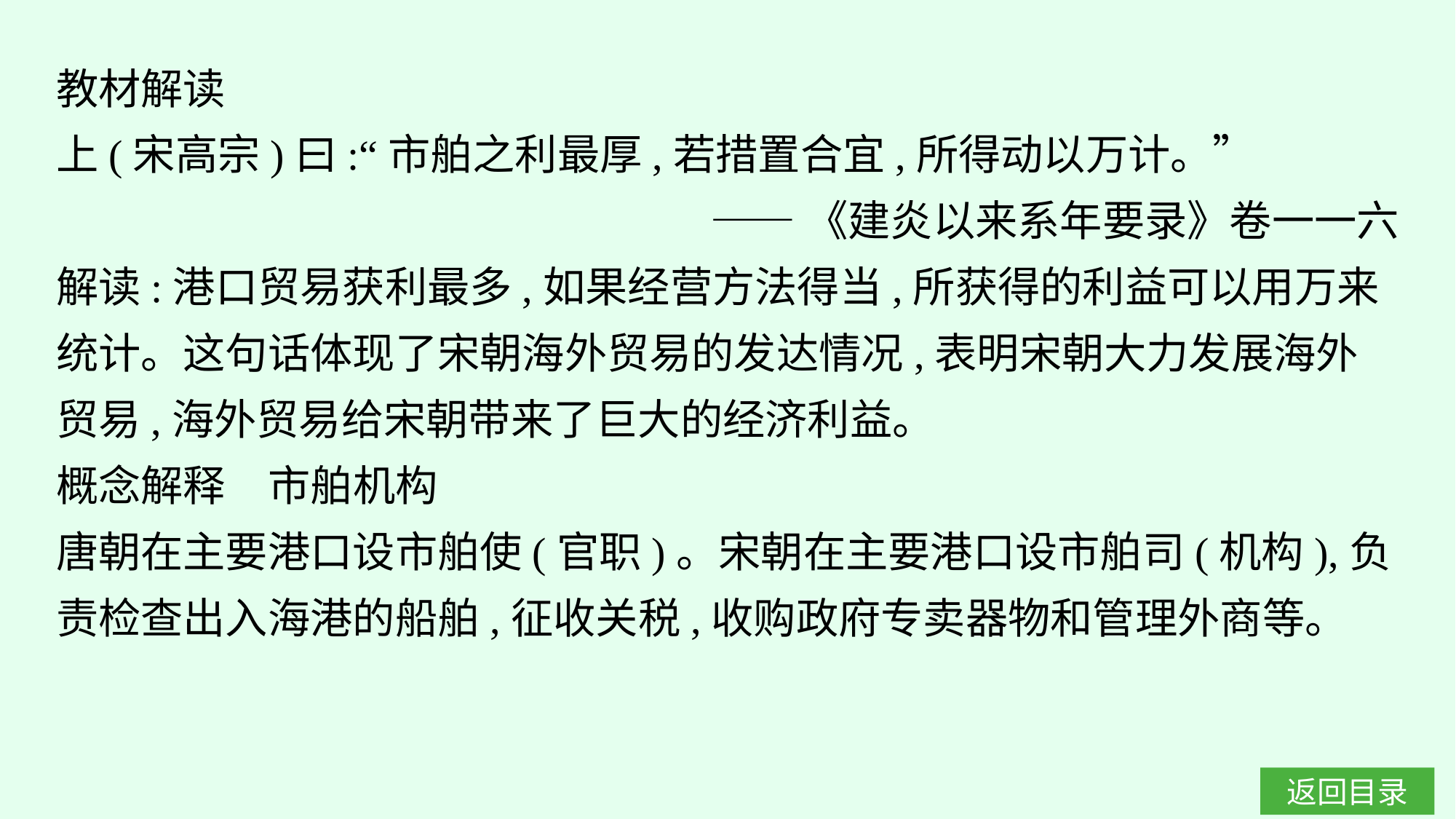

教材解读
上(宋高宗)曰:“市舶之利最厚,若措置合宜,所得动以万计。”
——《建炎以来系年要录》卷一一六
解读:港口贸易获利最多,如果经营方法得当,所获得的利益可以用万来统计。这句话体现了宋朝海外贸易的发达情况,表明宋朝大力发展海外贸易,海外贸易给宋朝带来了巨大的经济利益。
概念解释　市舶机构
唐朝在主要港口设市舶使(官职)。宋朝在主要港口设市舶司(机构),负责检查出入海港的船舶,征收关税,收购政府专卖器物和管理外商等。